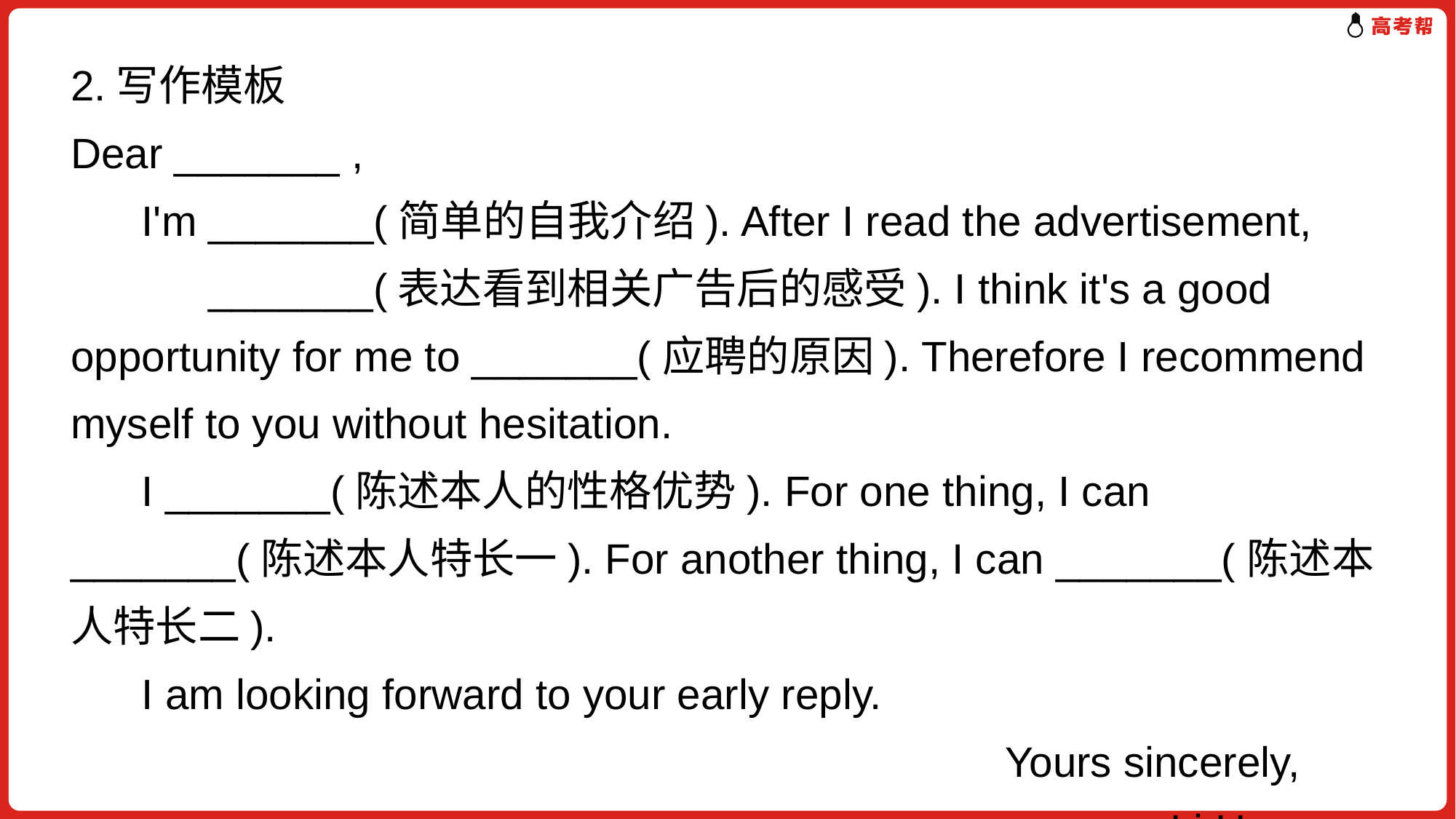

2.写作模板
Dear _______ ,
      I'm _______(简单的自我介绍). After I read the advertisement, 　　　　_______(表达看到相关广告后的感受). I think it's a good opportunity for me to _______(应聘的原因). Therefore I recommend myself to you without hesitation.
      I _______(陈述本人的性格优势). For one thing, I can _______(陈述本人特长一). For another thing, I can _______(陈述本人特长二).
      I am looking forward to your early reply.
                                                                               Yours sincerely,
                                                                                             Li Hua